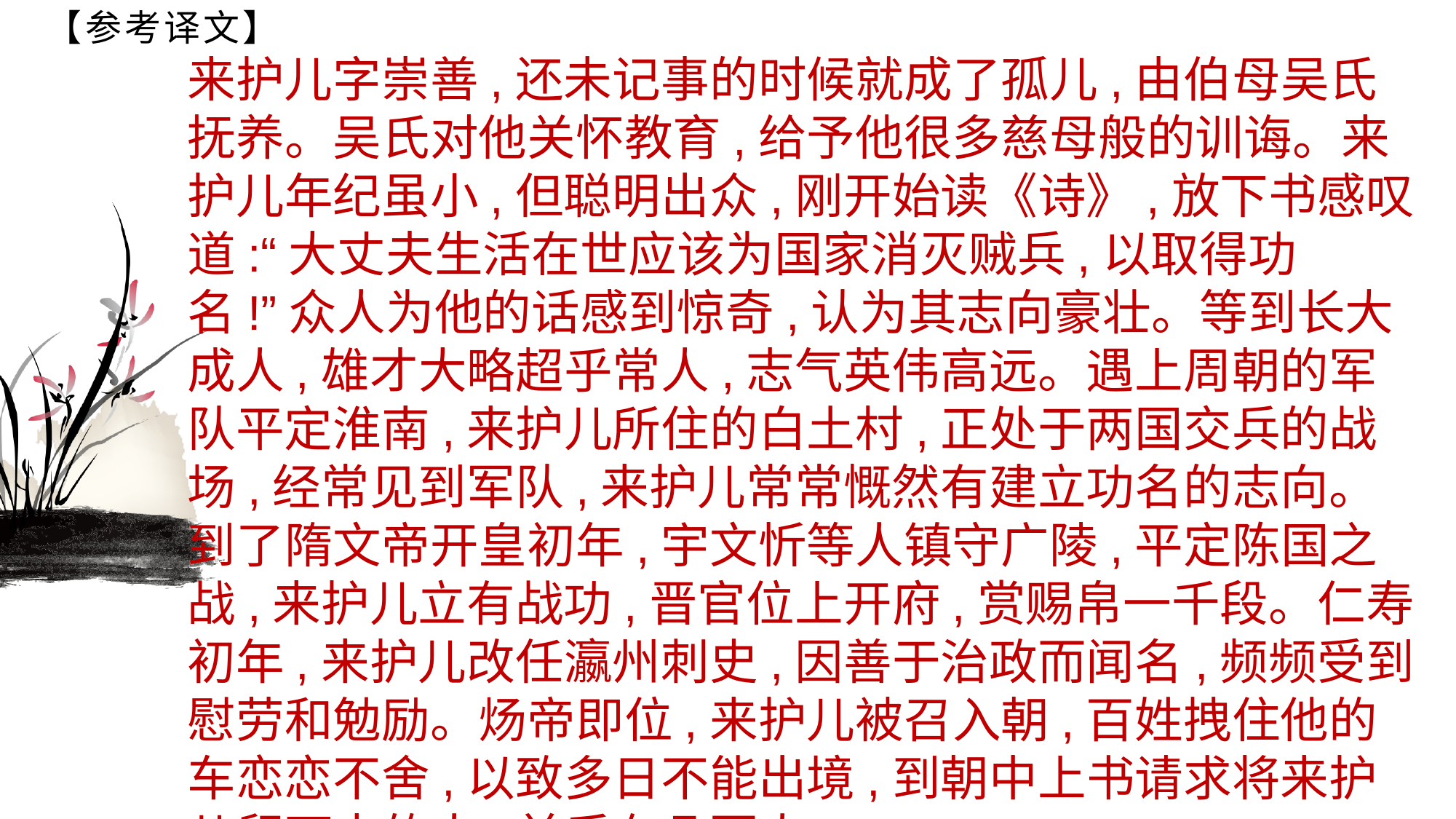

# 【参考译文】
来护儿字崇善,还未记事的时候就成了孤儿,由伯母吴氏抚养。吴氏对他关怀教育,给予他很多慈母般的训诲。来护儿年纪虽小,但聪明出众,刚开始读《诗》,放下书感叹道:“大丈夫生活在世应该为国家消灭贼兵,以取得功名!”众人为他的话感到惊奇,认为其志向豪壮。等到长大成人,雄才大略超乎常人,志气英伟高远。遇上周朝的军队平定淮南,来护儿所住的白土村,正处于两国交兵的战场,经常见到军队,来护儿常常慨然有建立功名的志向。到了隋文帝开皇初年,宇文忻等人镇守广陵,平定陈国之战,来护儿立有战功,晋官位上开府,赏赐帛一千段。仁寿初年,来护儿改任瀛州刺史,因善于治政而闻名,频频受到慰劳和勉励。炀帝即位,来护儿被召入朝,百姓拽住他的车恋恋不舍,以致多日不能出境,到朝中上书请求将来护儿留下来的人,前后有几百人。